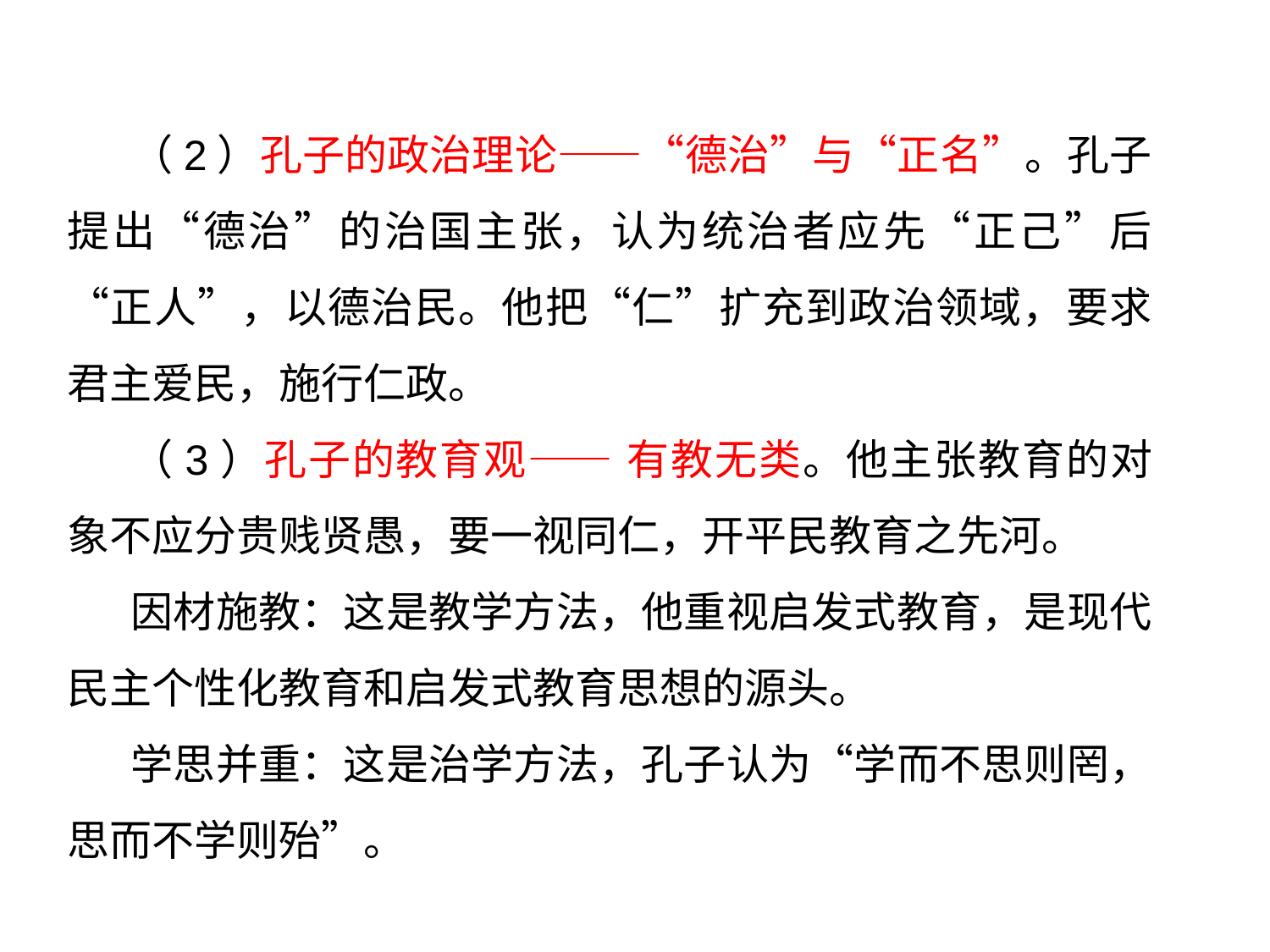

（2）孔子的政治理论——“德治”与“正名”。孔子提出“德治”的治国主张，认为统治者应先“正己”后“正人”，以德治民。他把“仁”扩充到政治领域，要求君主爱民，施行仁政。
（3）孔子的教育观—— 有教无类。他主张教育的对象不应分贵贱贤愚，要一视同仁，开平民教育之先河。
因材施教：这是教学方法，他重视启发式教育，是现代民主个性化教育和启发式教育思想的源头。
学思并重：这是治学方法，孔子认为“学而不思则罔，思而不学则殆”。